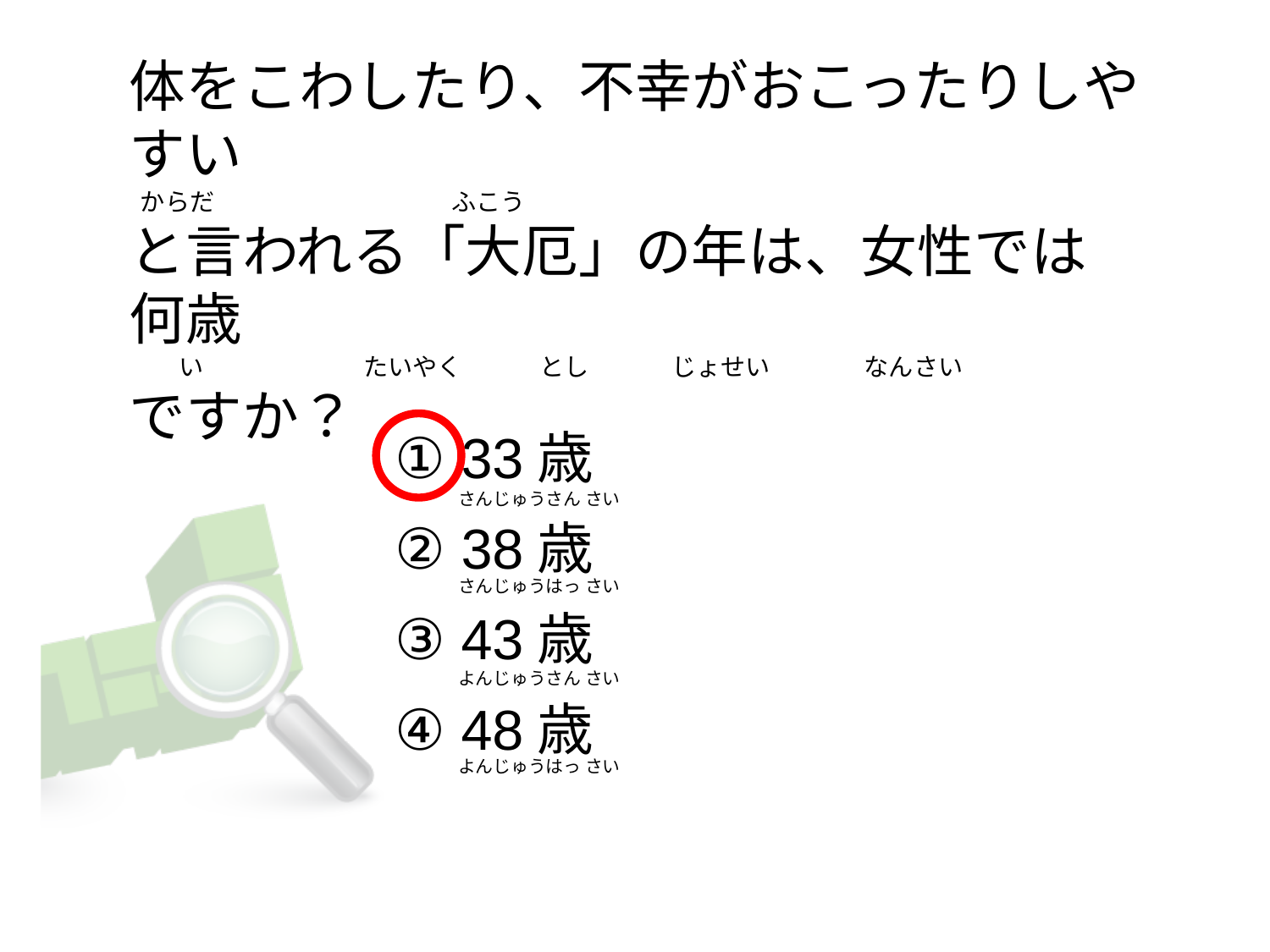

# 体をこわしたり、不幸がおこったりしやすい  からだ                                           ふこう と言われる「大厄」の年は、女性では何歳           い                             たいやく              とし               じょせい                 なんさい ですか？

① 33歳
② 38歳
③ 43歳
④ 48歳
さんじゅうさん さい
さんじゅうはっ さい
よんじゅうさん さい
よんじゅうはっ さい